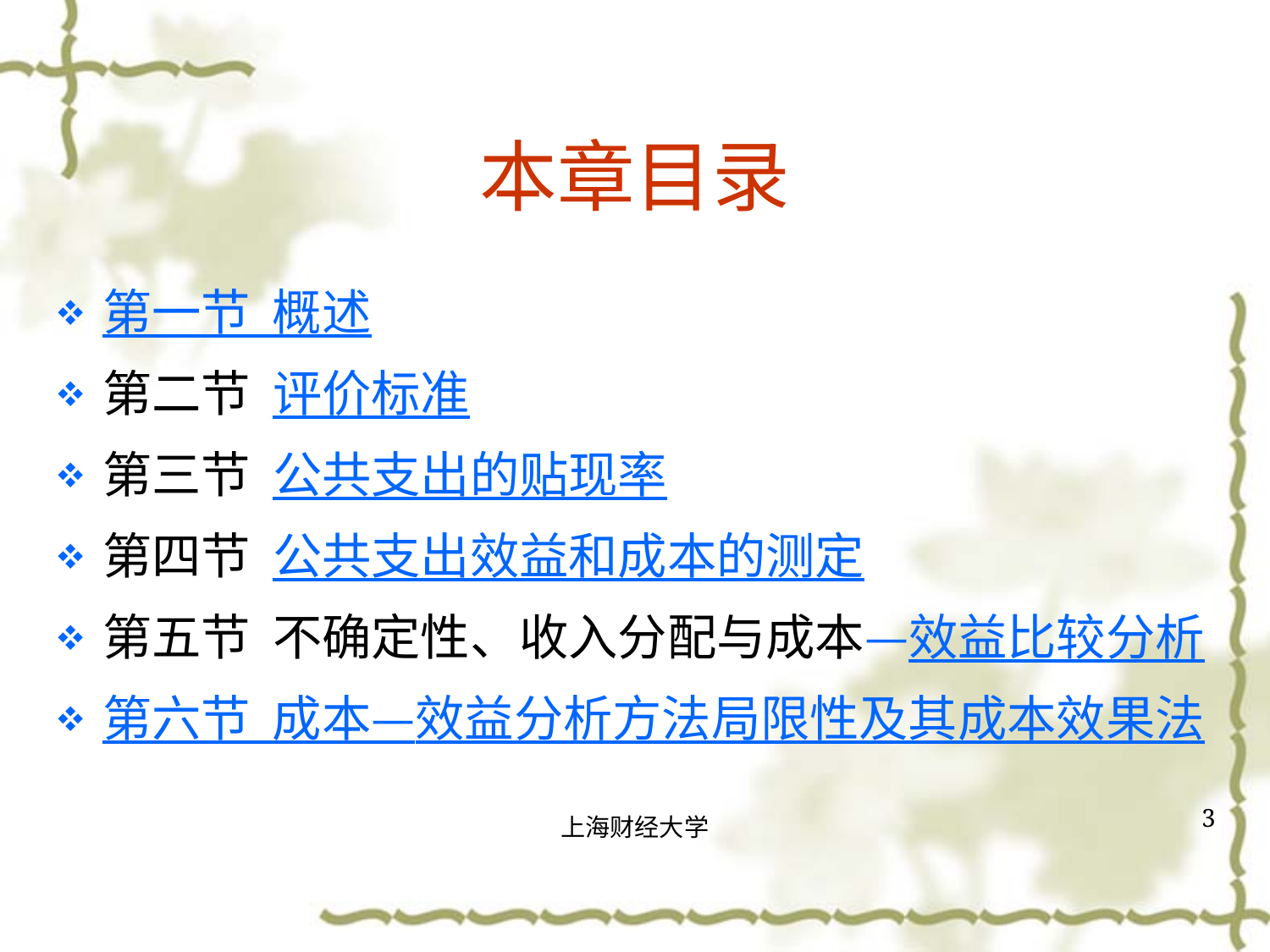

# 本章目录
第一节  概述
第二节  评价标准
第三节  公共支出的贴现率
第四节  公共支出效益和成本的测定
第五节  不确定性、收入分配与成本—效益比较分析
第六节  成本—效益分析方法局限性及其成本效果法

3
上海财经大学